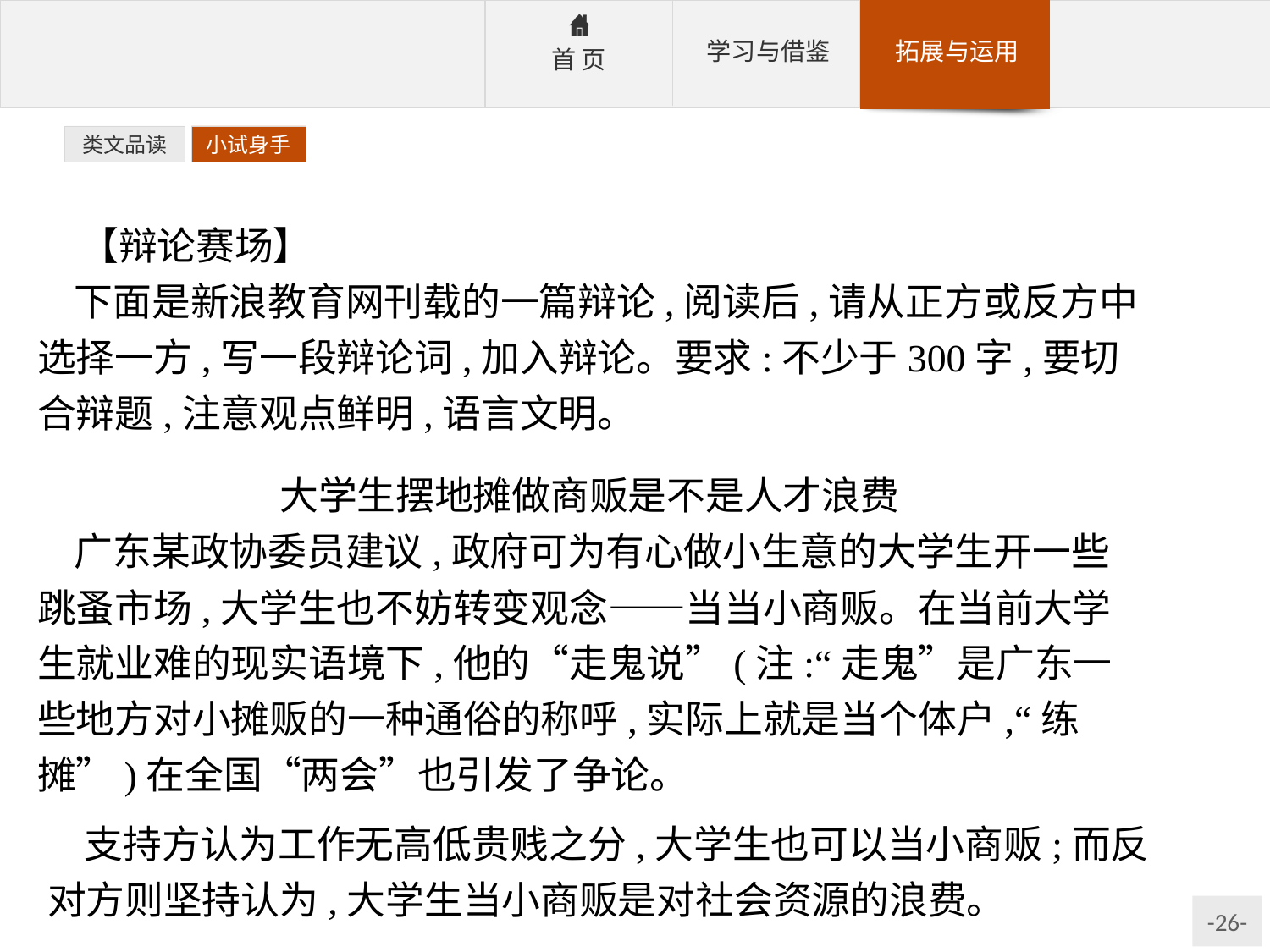

类文品读
小试身手
【辩论赛场】
下面是新浪教育网刊载的一篇辩论,阅读后,请从正方或反方中选择一方,写一段辩论词,加入辩论。要求:不少于300字,要切合辩题,注意观点鲜明,语言文明。
大学生摆地摊做商贩是不是人才浪费
广东某政协委员建议,政府可为有心做小生意的大学生开一些跳蚤市场,大学生也不妨转变观念——当当小商贩。在当前大学生就业难的现实语境下,他的“走鬼说”(注:“走鬼”是广东一些地方对小摊贩的一种通俗的称呼,实际上就是当个体户,“练摊”)在全国“两会”也引发了争论。
支持方认为工作无高低贵贱之分,大学生也可以当小商贩;而反对方则坚持认为,大学生当小商贩是对社会资源的浪费。